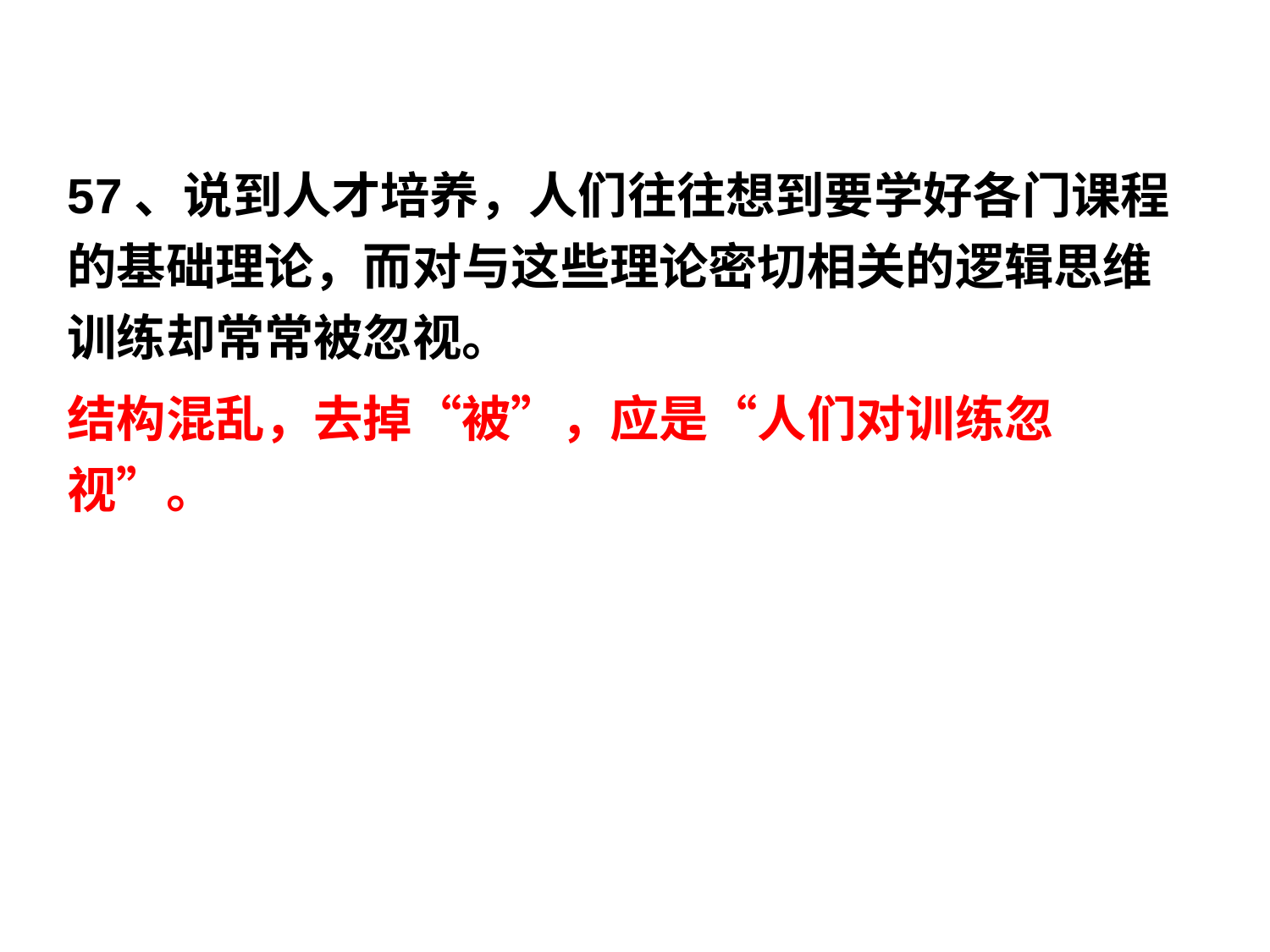

57、说到人才培养，人们往往想到要学好各门课程的基础理论，而对与这些理论密切相关的逻辑思维训练却常常被忽视。
结构混乱，去掉“被”，应是“人们对训练忽视”。